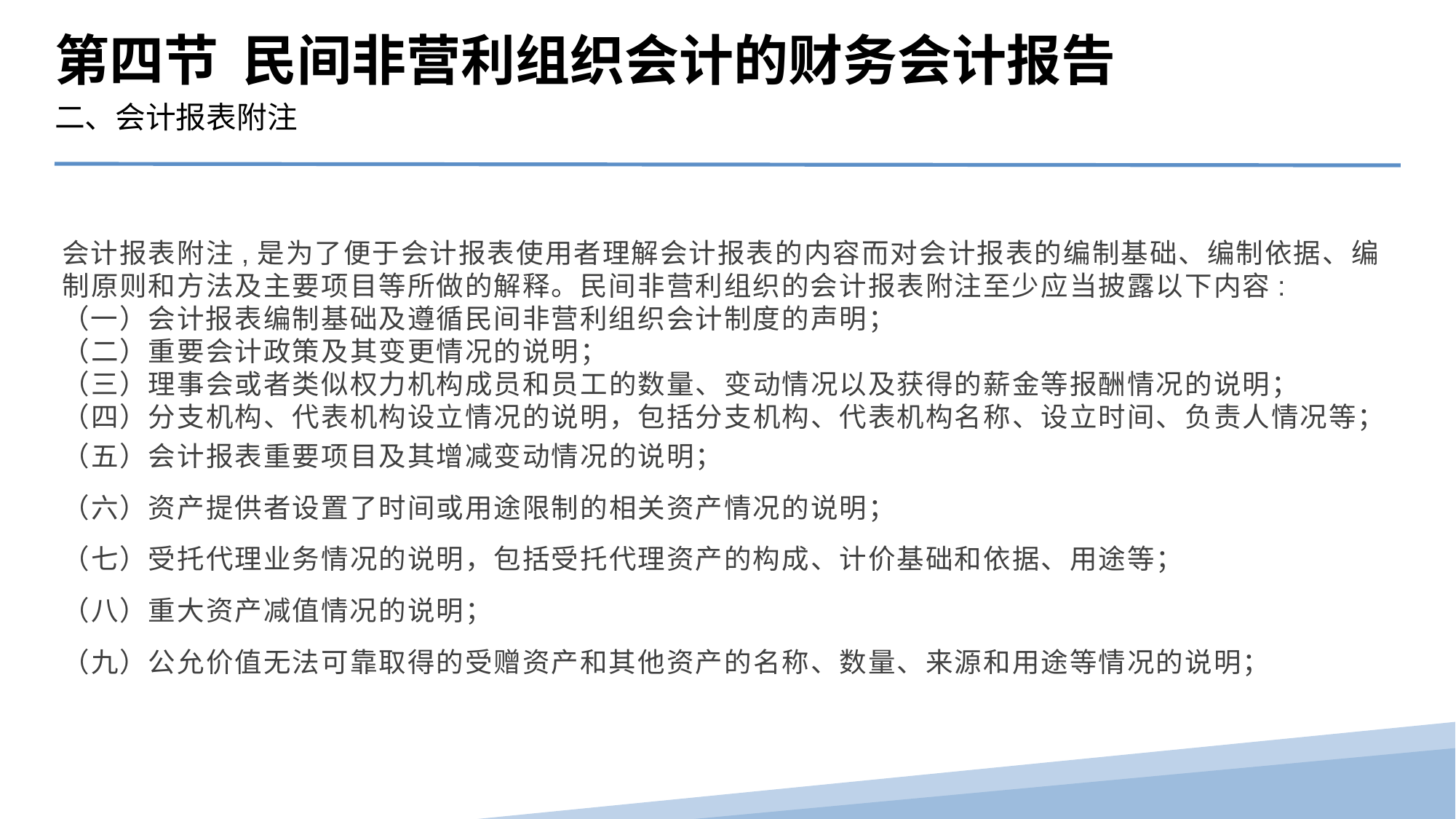

第四节  民间非营利组织会计的财务会计报告
二、会计报表附注
会计报表附注,是为了便于会计报表使用者理解会计报表的内容而对会计报表的编制基础、编制依据、编制原则和方法及主要项目等所做的解释。民间非营利组织的会计报表附注至少应当披露以下内容:
（一）会计报表编制基础及遵循民间非营利组织会计制度的声明；
（二）重要会计政策及其变更情况的说明；
（三）理事会或者类似权力机构成员和员工的数量、变动情况以及获得的薪金等报酬情况的说明；
（四）分支机构、代表机构设立情况的说明，包括分支机构、代表机构名称、设立时间、负责人情况等；
（五）会计报表重要项目及其增减变动情况的说明；
（六）资产提供者设置了时间或用途限制的相关资产情况的说明；
（七）受托代理业务情况的说明，包括受托代理资产的构成、计价基础和依据、用途等；
（八）重大资产减值情况的说明；
（九）公允价值无法可靠取得的受赠资产和其他资产的名称、数量、来源和用途等情况的说明；